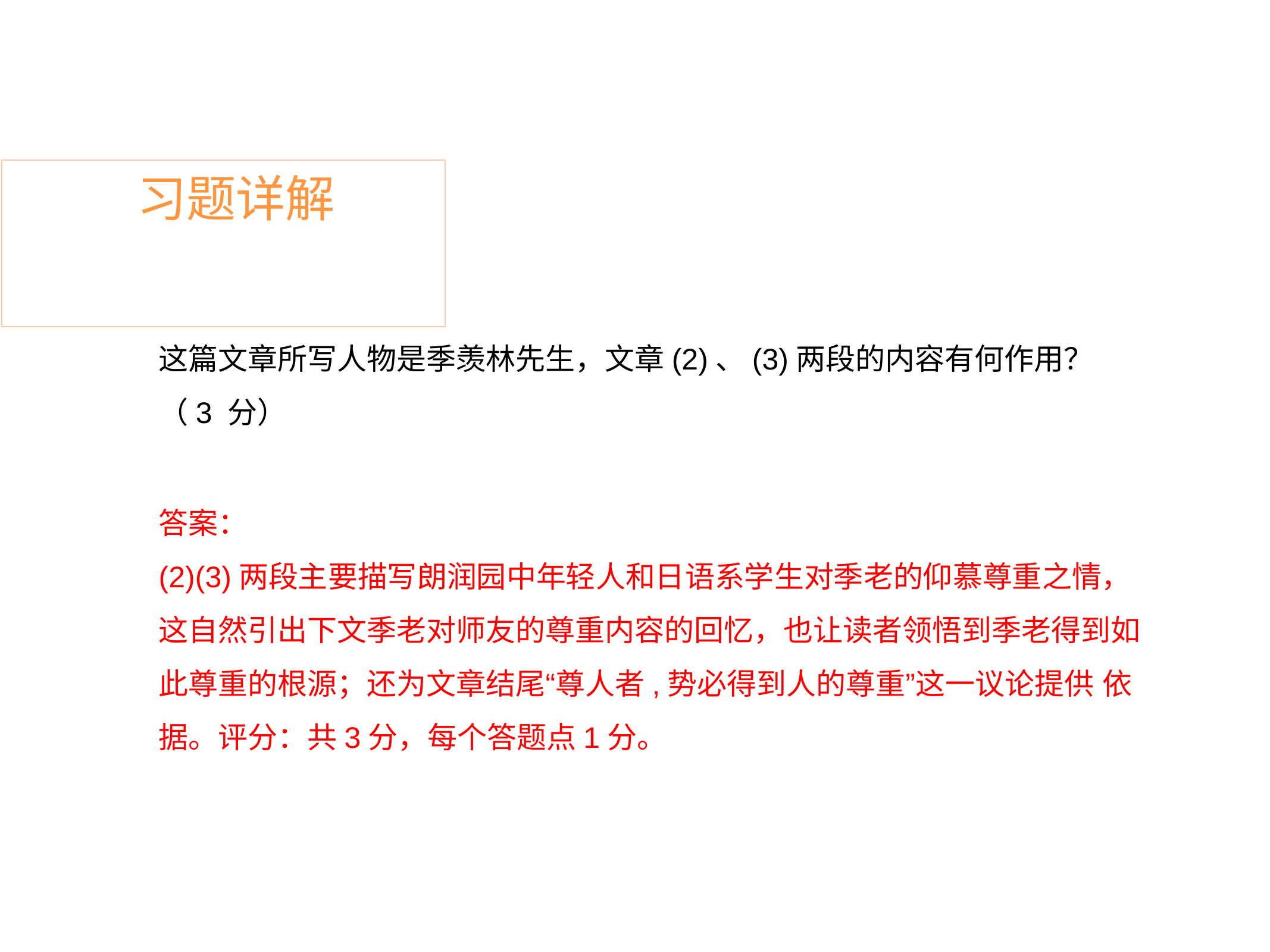

# 习题详解
这篇文章所写人物是季羡林先生，文章(2)、(3)两段的内容有何作用？（3 分）

答案：
(2)(3)两段主要描写朗润园中年轻人和日语系学生对季老的仰慕尊重之情， 这自然引出下文季老对师友的尊重内容的回忆，也让读者领悟到季老得到如 此尊重的根源；还为文章结尾“尊人者,势必得到人的尊重”这一议论提供 依据。评分：共3分，每个答题点1分。